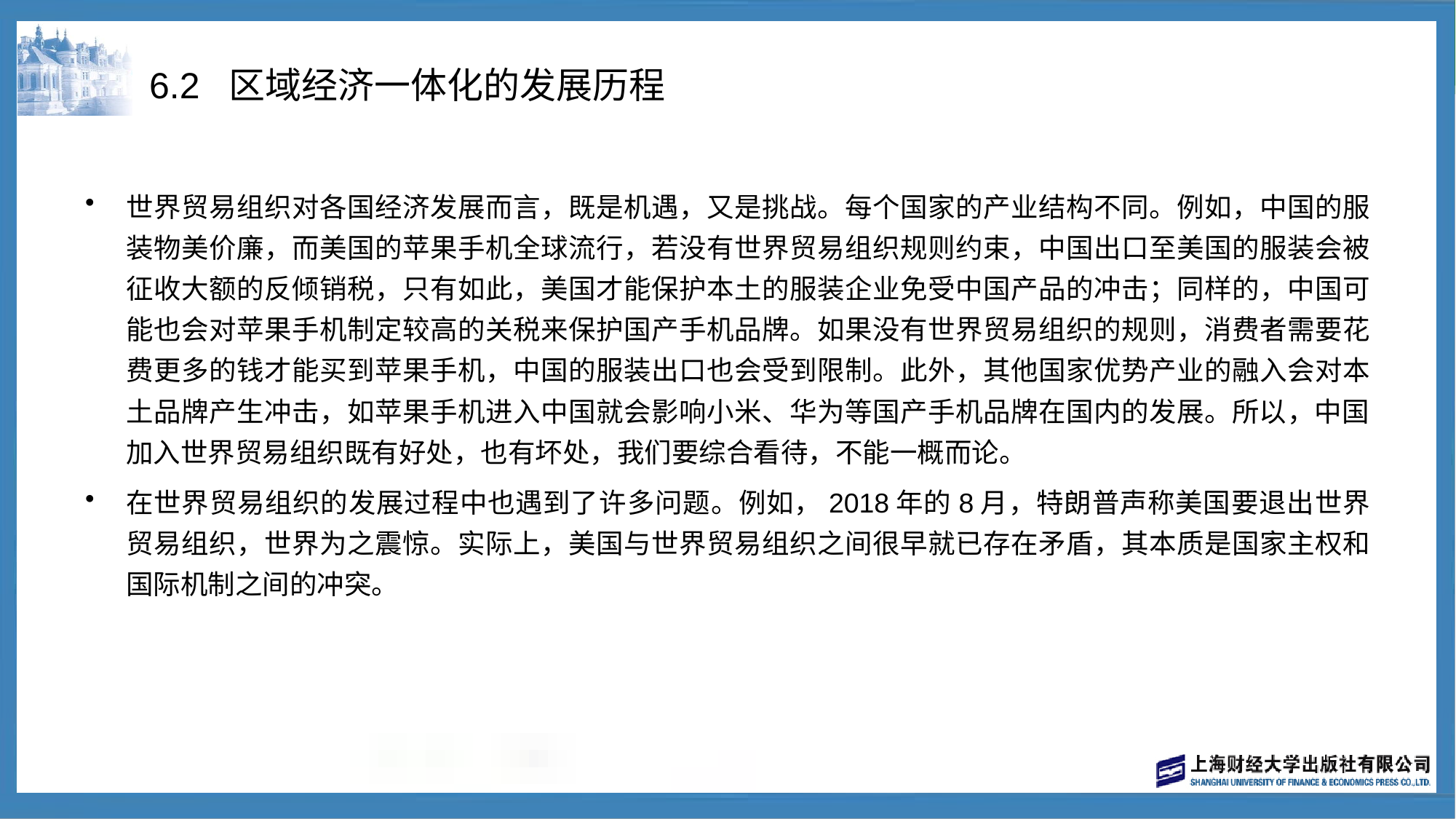

# 6.2  区域经济一体化的发展历程
世界贸易组织对各国经济发展而言，既是机遇，又是挑战。每个国家的产业结构不同。例如，中国的服装物美价廉，而美国的苹果手机全球流行，若没有世界贸易组织规则约束，中国出口至美国的服装会被征收大额的反倾销税，只有如此，美国才能保护本土的服装企业免受中国产品的冲击；同样的，中国可能也会对苹果手机制定较高的关税来保护国产手机品牌。如果没有世界贸易组织的规则，消费者需要花费更多的钱才能买到苹果手机，中国的服装出口也会受到限制。此外，其他国家优势产业的融入会对本土品牌产生冲击，如苹果手机进入中国就会影响小米、华为等国产手机品牌在国内的发展。所以，中国加入世界贸易组织既有好处，也有坏处，我们要综合看待，不能一概而论。
在世界贸易组织的发展过程中也遇到了许多问题。例如，2018年的8月，特朗普声称美国要退出世界贸易组织，世界为之震惊。实际上，美国与世界贸易组织之间很早就已存在矛盾，其本质是国家主权和国际机制之间的冲突。